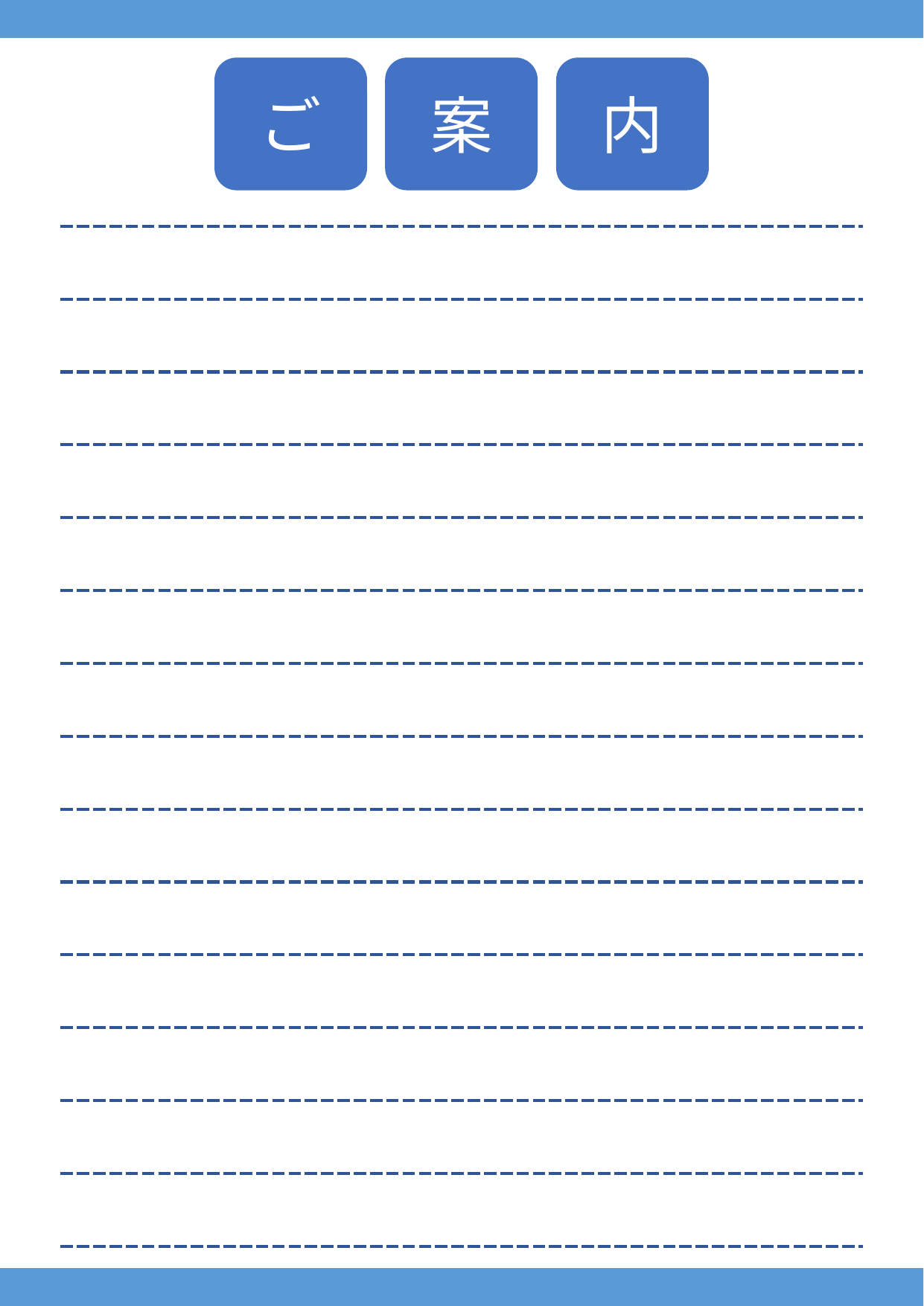

ご
案
内
|  |
| --- |
|  |
|  |
|  |
|  |
|  |
|  |
|  |
|  |
|  |
|  |
|  |
|  |
|  |
|  |